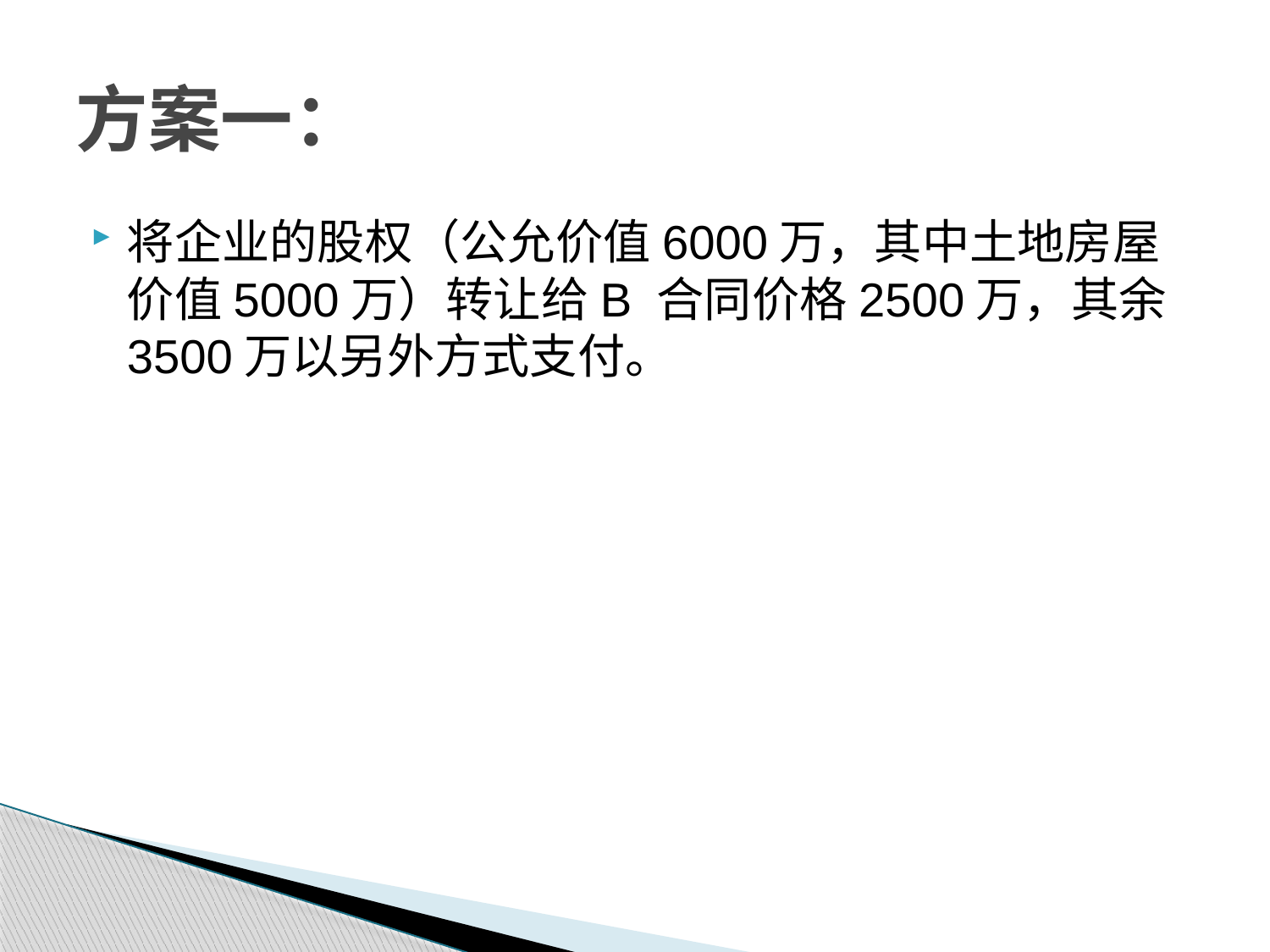

# 方案一：
将企业的股权（公允价值6000万，其中土地房屋价值5000万）转让给B 合同价格2500万，其余3500万以另外方式支付。